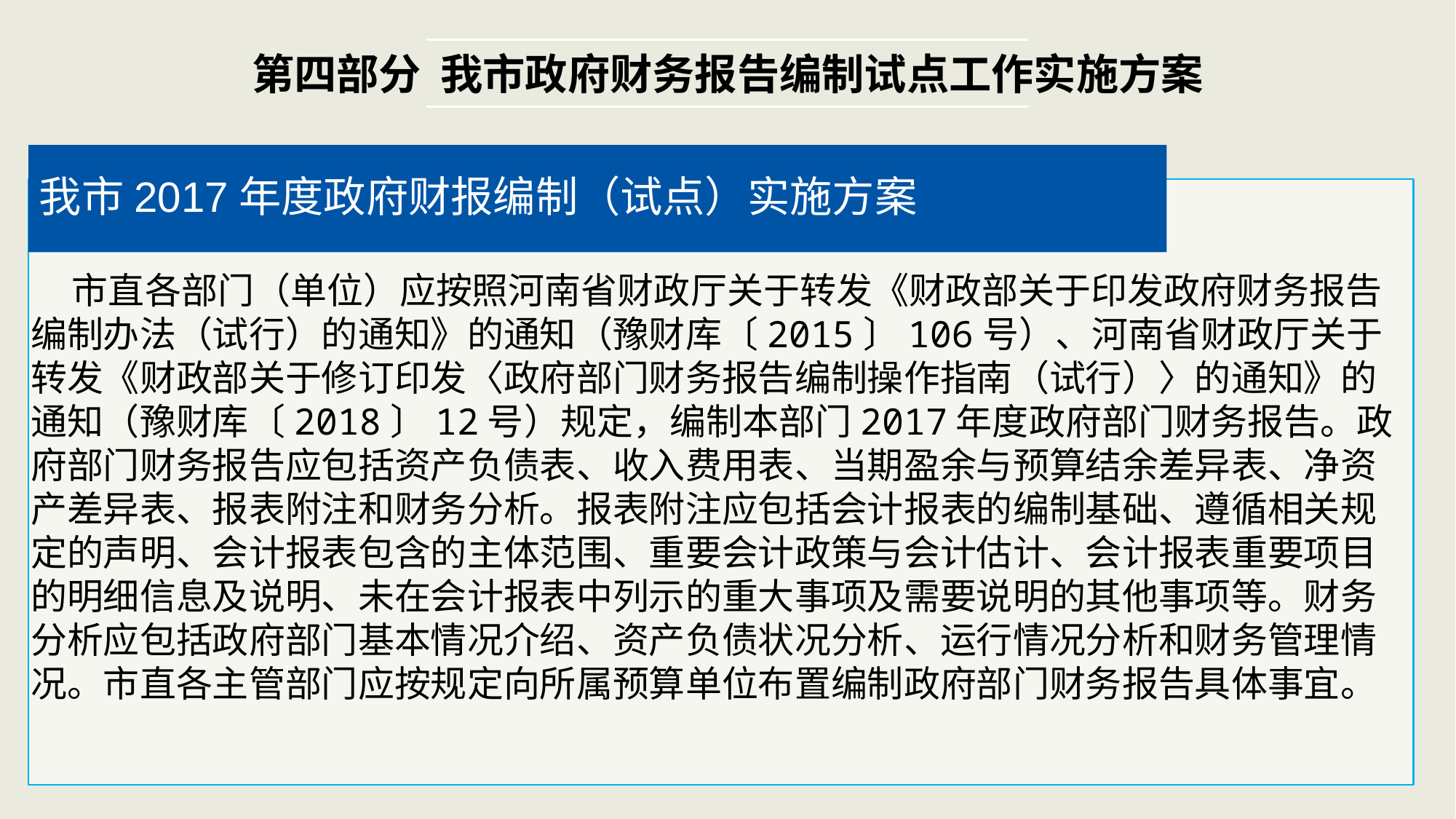

第四部分  我市政府财务报告编制试点工作实施方案

我市2017年度政府财报编制（试点）实施方案

    市直各部门（单位）应按照河南省财政厅关于转发《财政部关于印发政府财务报告编制办法（试行）的通知》的通知（豫财库〔2015〕106号）、河南省财政厅关于转发《财政部关于修订印发〈政府部门财务报告编制操作指南（试行）〉的通知》的通知（豫财库〔2018〕12号）规定，编制本部门2017年度政府部门财务报告。政府部门财务报告应包括资产负债表、收入费用表、当期盈余与预算结余差异表、净资产差异表、报表附注和财务分析。报表附注应包括会计报表的编制基础、遵循相关规定的声明、会计报表包含的主体范围、重要会计政策与会计估计、会计报表重要项目的明细信息及说明、未在会计报表中列示的重大事项及需要说明的其他事项等。财务分析应包括政府部门基本情况介绍、资产负债状况分析、运行情况分析和财务管理情况。市直各主管部门应按规定向所属预算单位布置编制政府部门财务报告具体事宜。

123